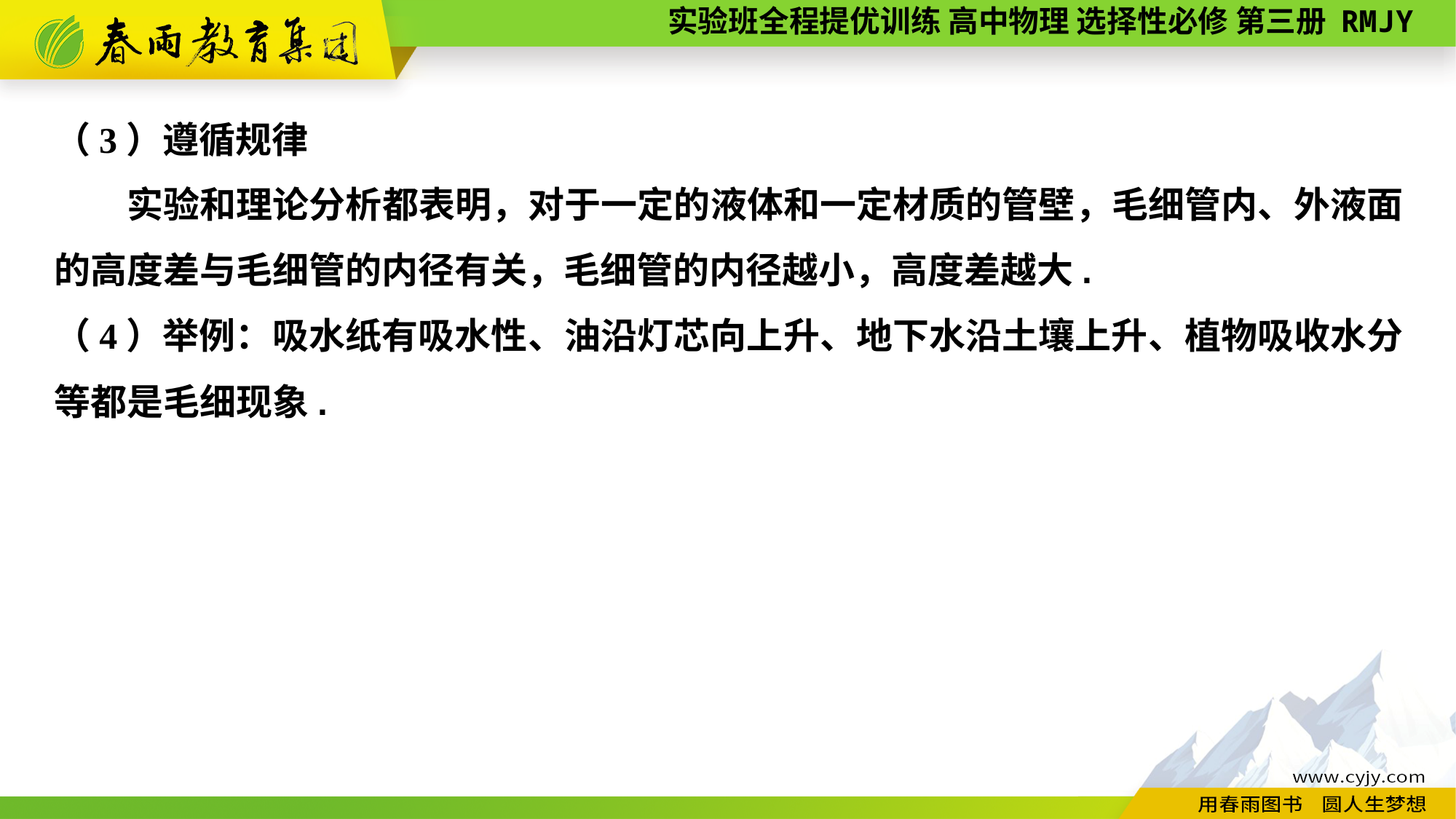

（3）遵循规律
　　实验和理论分析都表明，对于一定的液体和一定材质的管壁，毛细管内、外液面的高度差与毛细管的内径有关，毛细管的内径越小，高度差越大.
（4）举例：吸水纸有吸水性、油沿灯芯向上升、地下水沿土壤上升、植物吸收水分等都是毛细现象.